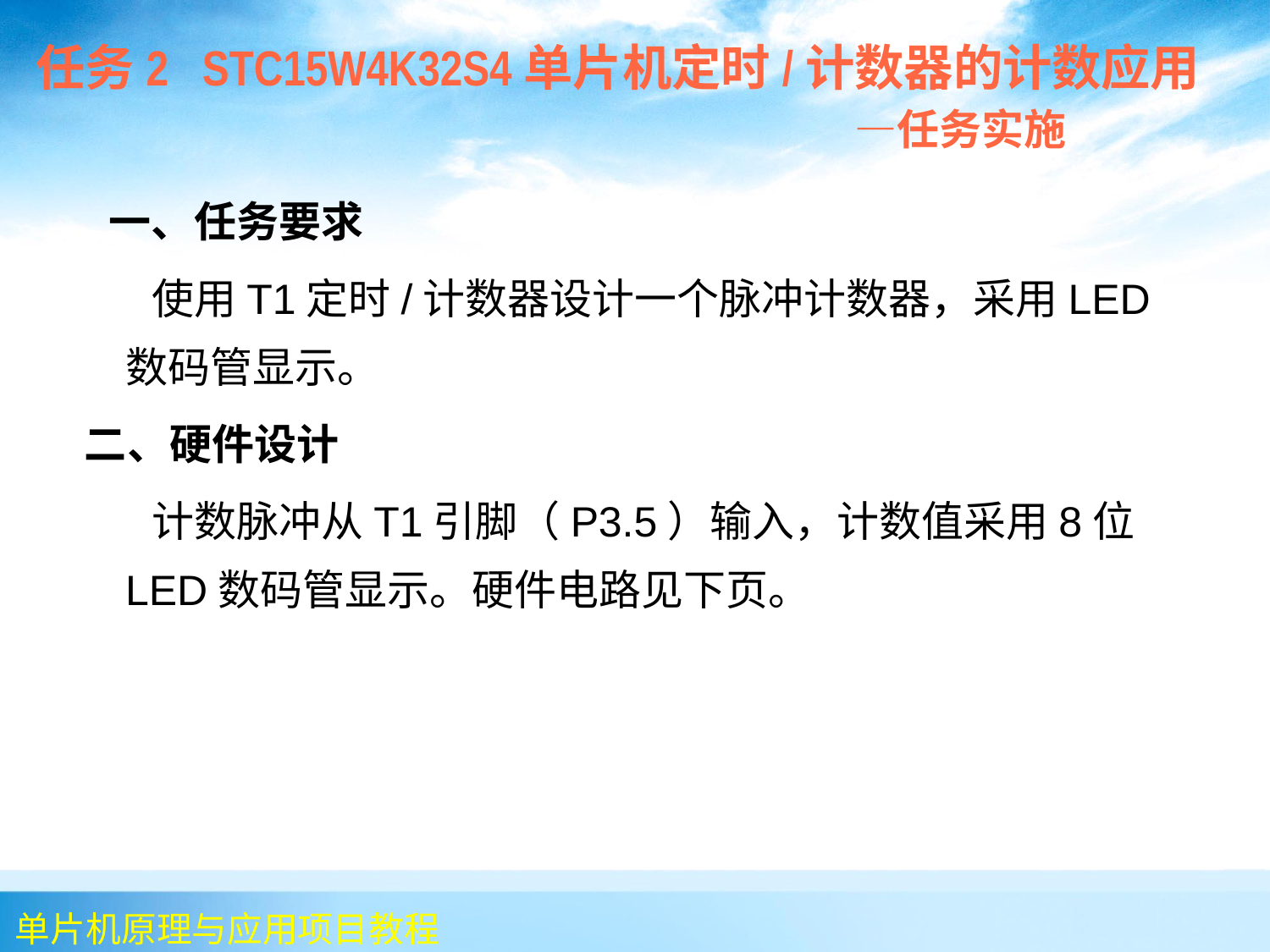

任务2   STC15W4K32S4单片机定时/计数器的计数应用
                                                                         —任务实施
  一、任务要求
      使用T1定时/计数器设计一个脉冲计数器，采用LED数码管显示。
二、硬件设计
      计数脉冲从T1引脚（P3.5）输入，计数值采用8位LED数码管显示。硬件电路见下页。